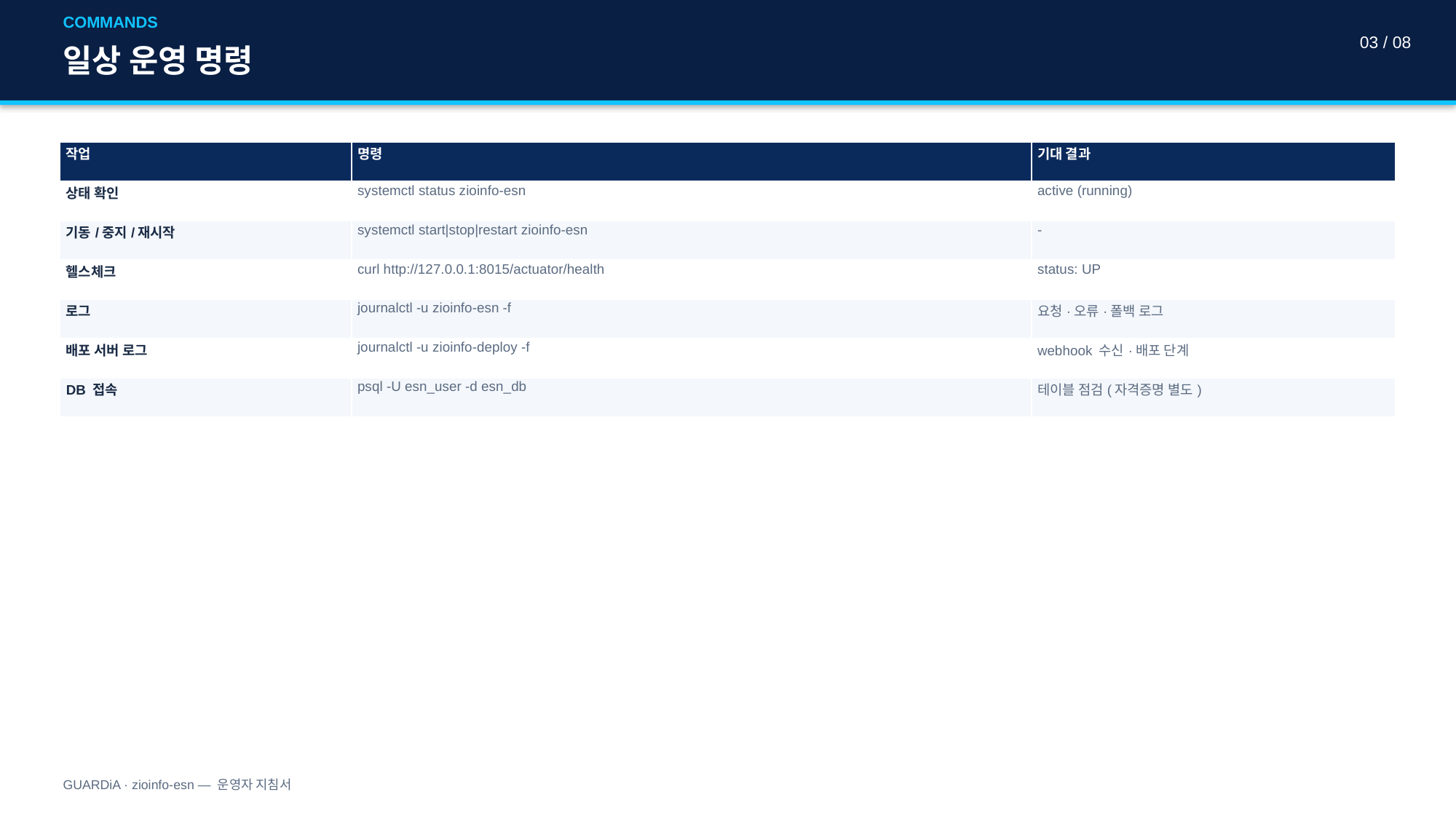

COMMANDS
03 / 08
일상 운영 명령

| 작업 | 명령 | 기대 결과 |
| --- | --- | --- |
| 상태 확인 | systemctl status zioinfo-esn | active (running) |
| 기동/중지/재시작 | systemctl start|stop|restart zioinfo-esn | - |
| 헬스체크 | curl http://127.0.0.1:8015/actuator/health | status: UP |
| 로그 | journalctl -u zioinfo-esn -f | 요청·오류·폴백 로그 |
| 배포 서버 로그 | journalctl -u zioinfo-deploy -f | webhook 수신·배포 단계 |
| DB 접속 | psql -U esn\_user -d esn\_db | 테이블 점검(자격증명 별도) |
GUARDiA · zioinfo-esn — 운영자 지침서